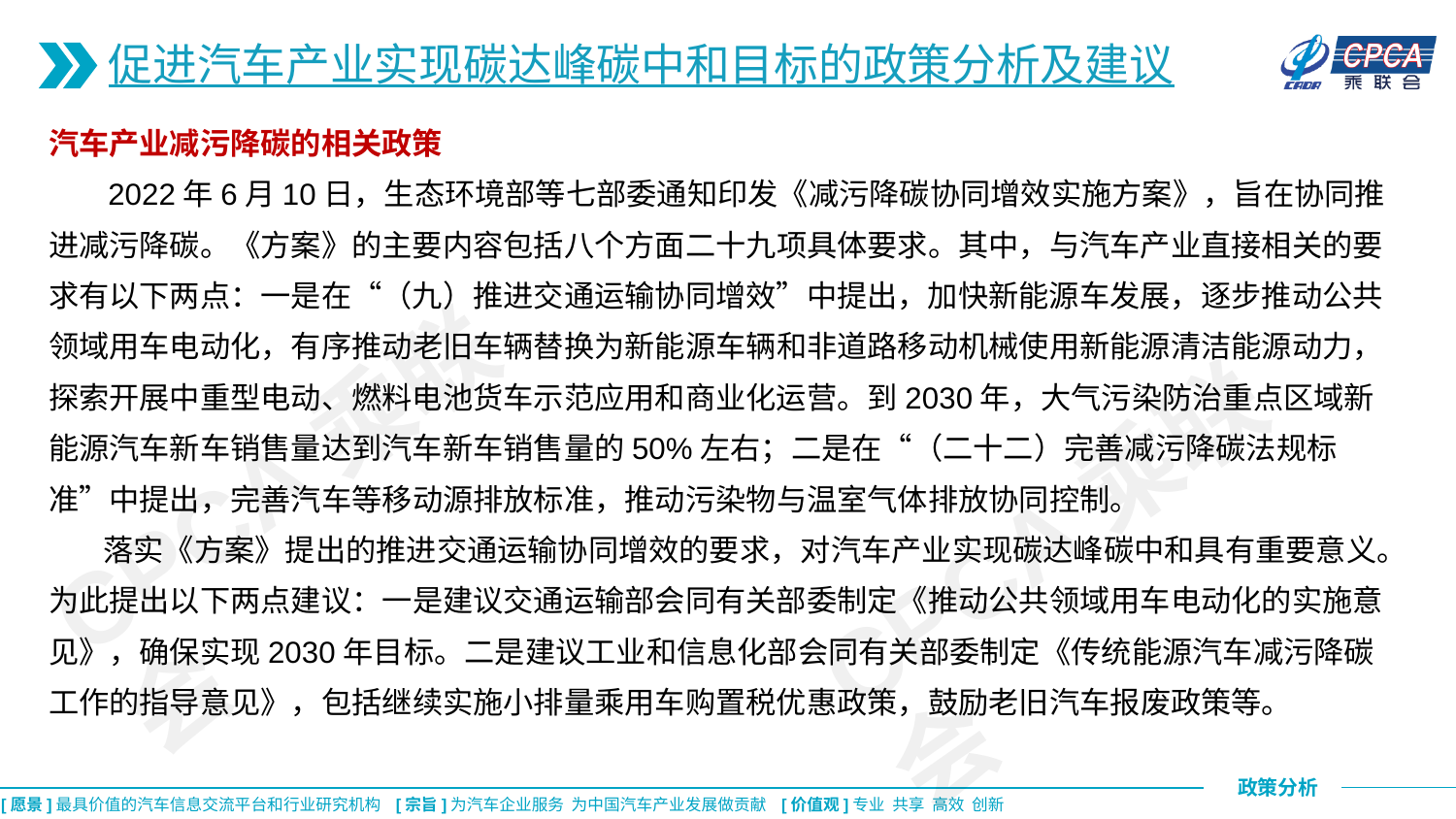

促进汽车产业实现碳达峰碳中和目标的政策分析及建议
汽车产业减污降碳的相关政策
       2022年6月10日，生态环境部等七部委通知印发《减污降碳协同增效实施方案》，旨在协同推进减污降碳。《方案》的主要内容包括八个方面二十九项具体要求。其中，与汽车产业直接相关的要求有以下两点：一是在“（九）推进交通运输协同增效”中提出，加快新能源车发展，逐步推动公共领域用车电动化，有序推动老旧车辆替换为新能源车辆和非道路移动机械使用新能源清洁能源动力，探索开展中重型电动、燃料电池货车示范应用和商业化运营。到2030年，大气污染防治重点区域新能源汽车新车销售量达到汽车新车销售量的50%左右；二是在“（二十二）完善减污降碳法规标准”中提出，完善汽车等移动源排放标准，推动污染物与温室气体排放协同控制。
       落实《方案》提出的推进交通运输协同增效的要求，对汽车产业实现碳达峰碳中和具有重要意义。为此提出以下两点建议：一是建议交通运输部会同有关部委制定《推动公共领域用车电动化的实施意见》，确保实现2030年目标。二是建议工业和信息化部会同有关部委制定《传统能源汽车减污降碳工作的指导意见》，包括继续实施小排量乘用车购置税优惠政策，鼓励老旧汽车报废政策等。
CPCA乘联会
CPCA乘联会